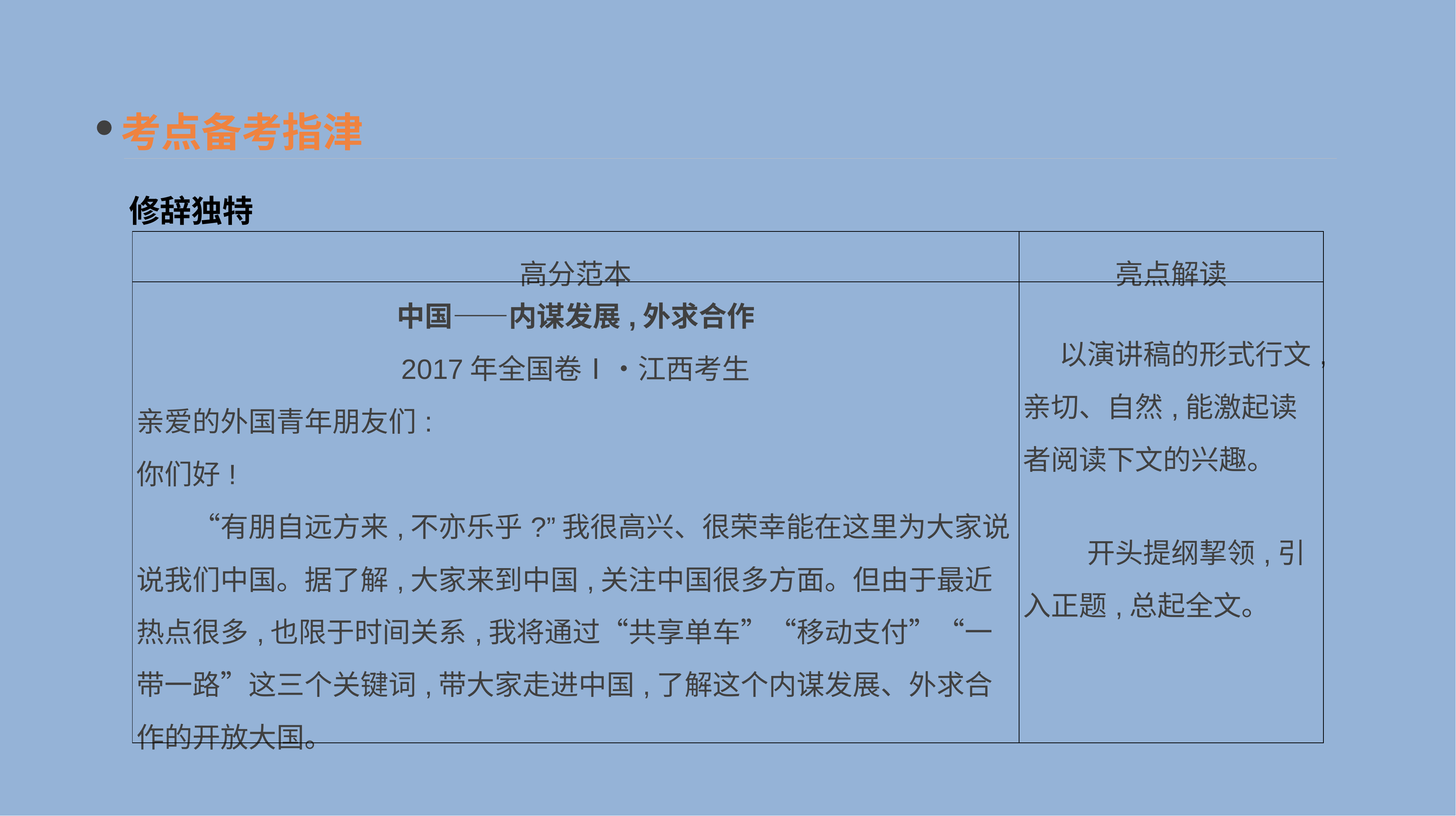

考点备考指津

修辞独特
| 高分范本 | 亮点解读 |
| --- | --- |
| 中国——内谋发展,外求合作 2017年全国卷Ⅰ•江西考生 亲爱的外国青年朋友们: 你们好! 　　“有朋自远方来,不亦乐乎?”我很高兴、很荣幸能在这里为大家说说我们中国。据了解,大家来到中国,关注中国很多方面。但由于最近热点很多,也限于时间关系,我将通过“共享单车”“移动支付”“一带一路”这三个关键词,带大家走进中国,了解这个内谋发展、外求合作的开放大国。 | 以演讲稿的形式行文,亲切、自然,能激起读者阅读下文的兴趣。 　　开头提纲挈领,引入正题,总起全文。 |